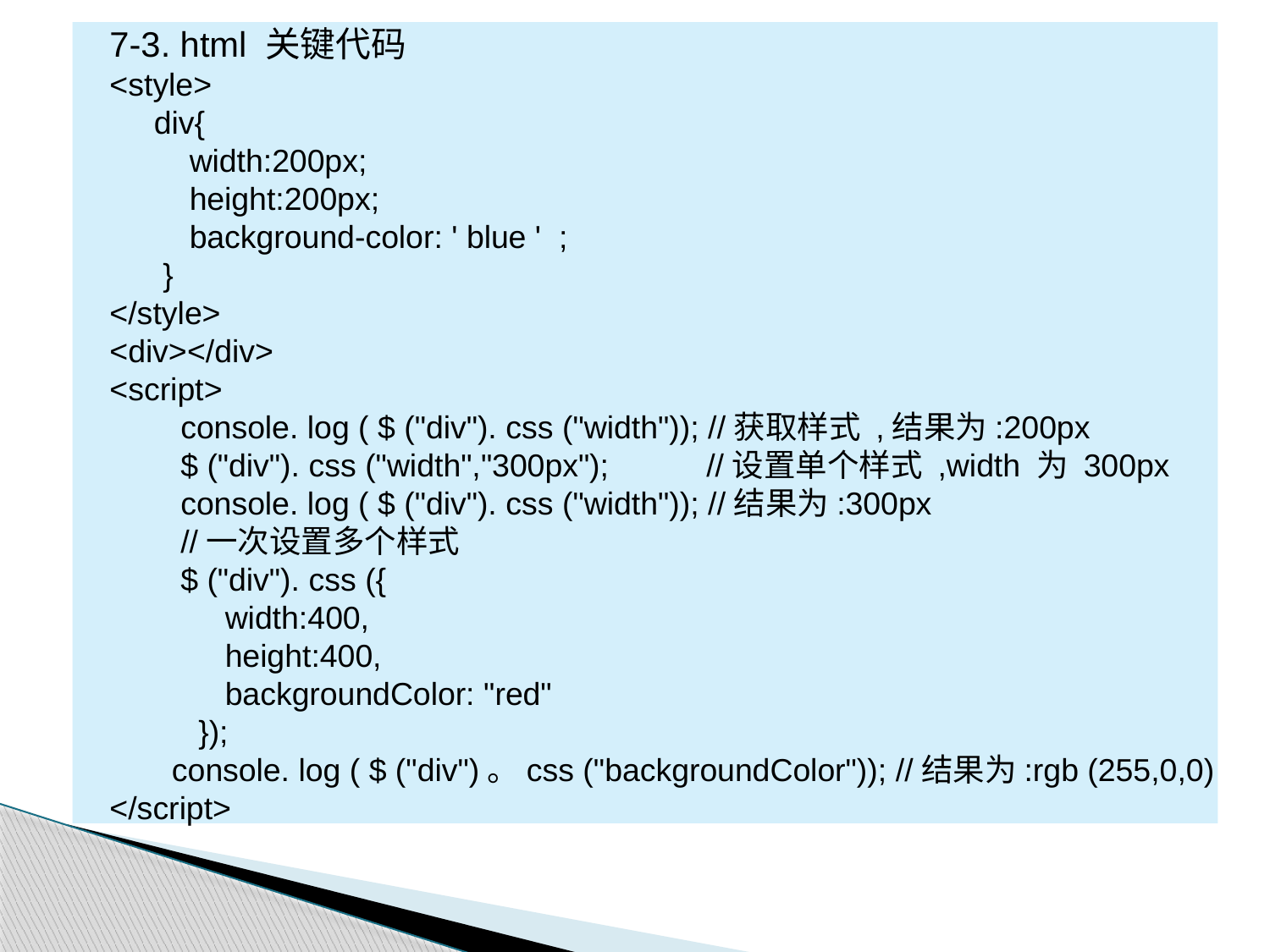

7-3. html 关键代码
<style>
     div{
         width:200px;
         height:200px;
         background-color: ' blue '  ;
      }
</style>
<div></div>
<script>
        console. log ( $ ("div"). css ("width")); //获取样式 ,结果为:200px
        $ ("div"). css ("width","300px");           //设置单个样式 ,width 为 300px
        console. log ( $ ("div"). css ("width")); //结果为:300px
        //一次设置多个样式
        $ ("div"). css ({
             width:400,
             height:400,
             backgroundColor: "red"
          });
       console. log ( $ ("div")。css ("backgroundColor")); //结果为:rgb (255,0,0)
</script>